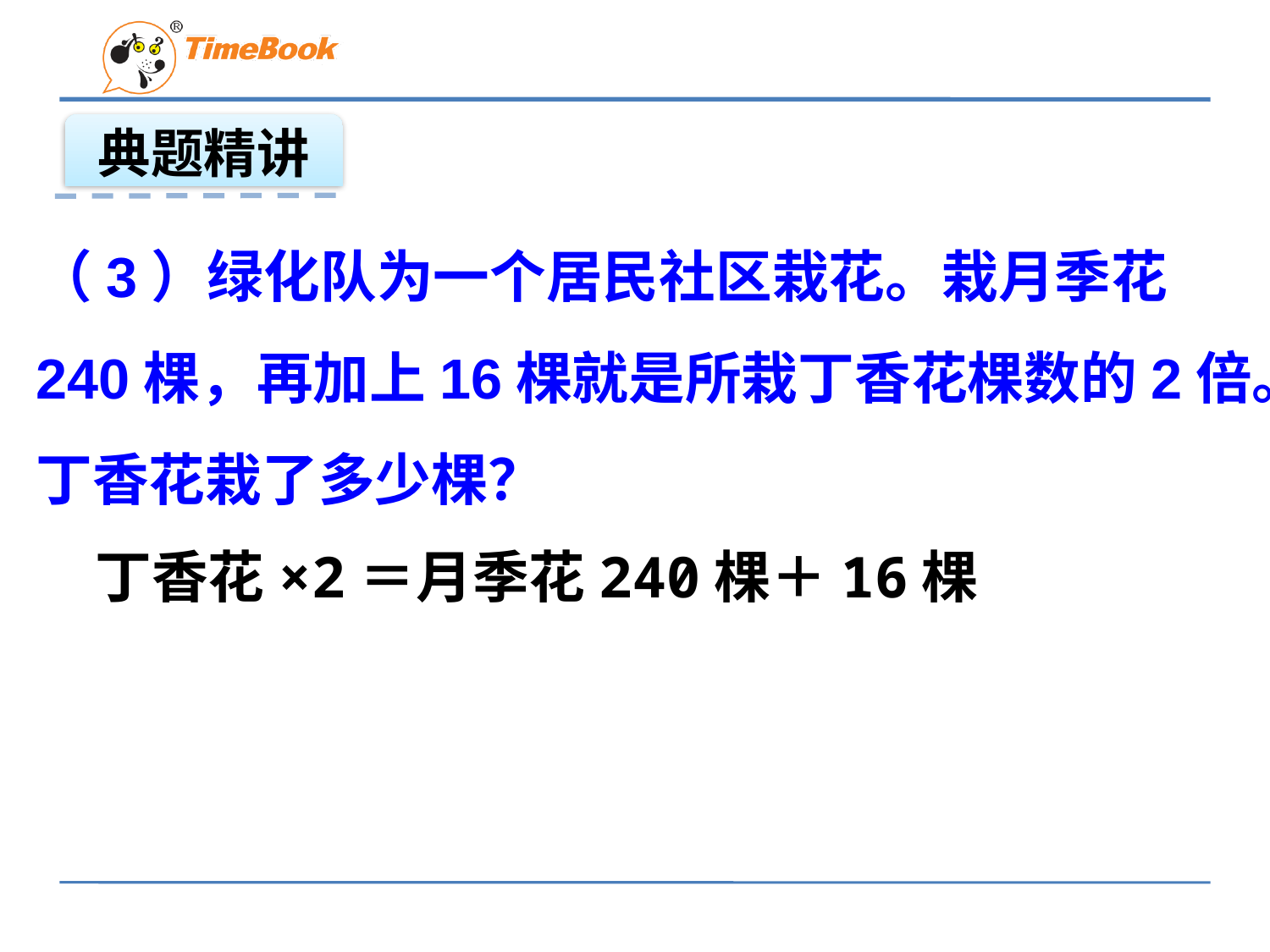

典题精讲
（3）绿化队为一个居民社区栽花。栽月季花
240棵，再加上16棵就是所栽丁香花棵数的2倍。
丁香花栽了多少棵？
丁香花×2＝月季花240棵＋16棵